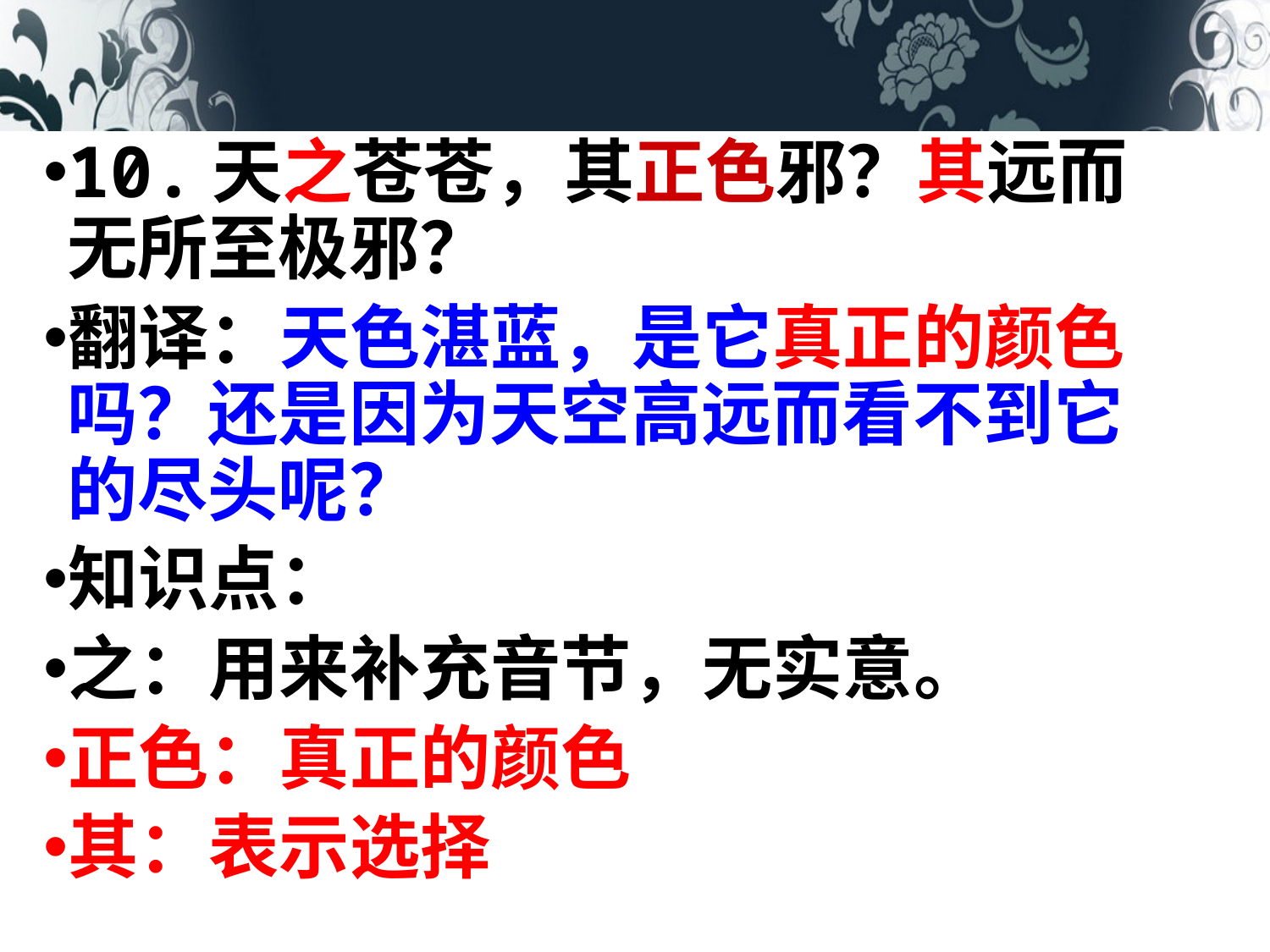

10.天之苍苍，其正色邪？其远而无所至极邪？
翻译：天色湛蓝，是它真正的颜色吗？还是因为天空高远而看不到它的尽头呢？
知识点：
之：用来补充音节，无实意。
正色：真正的颜色
其：表示选择